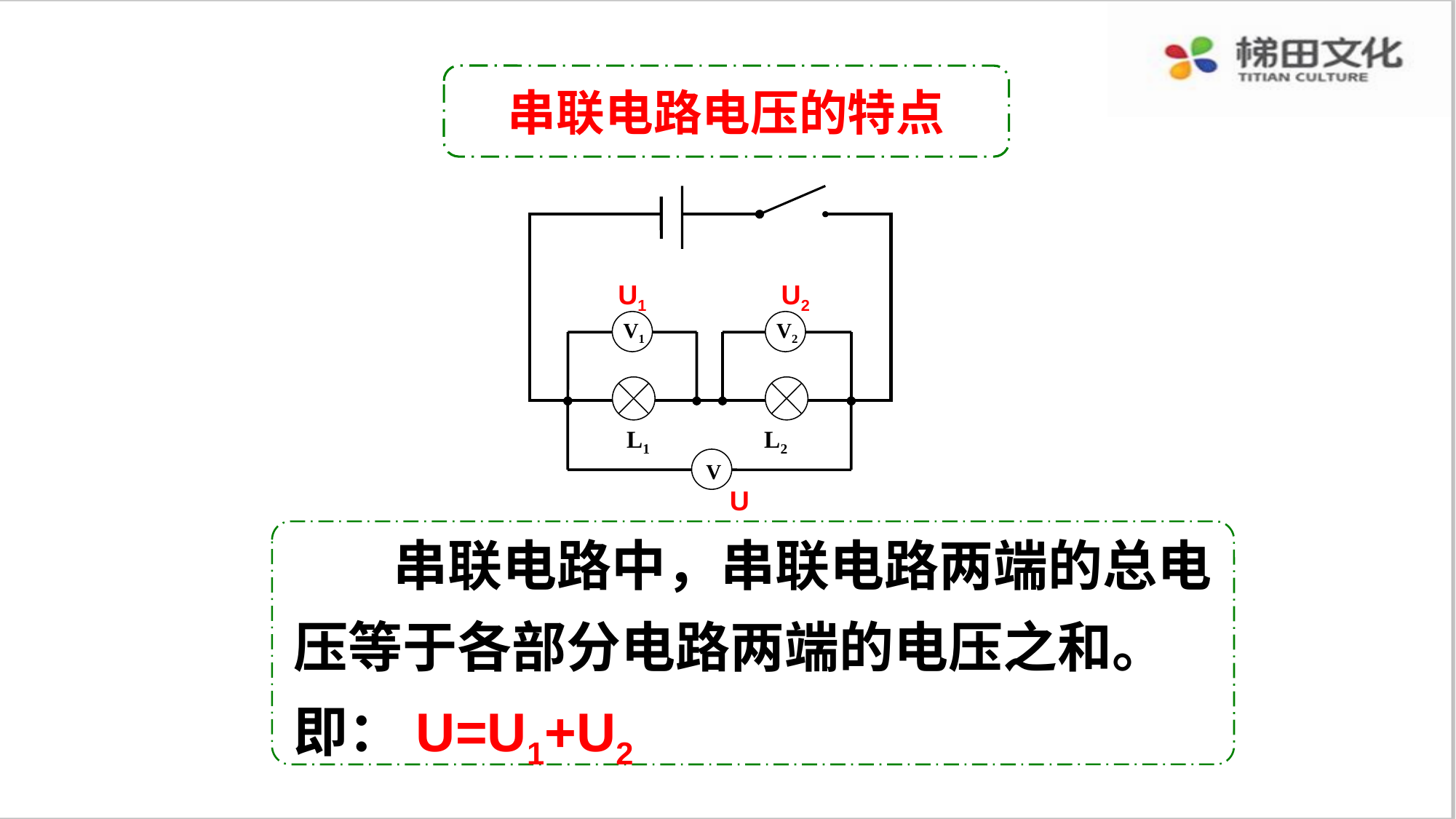

串联电路电压的特点

V1

V2

L1
L2

V
U1
U2
U
       串联电路中，串联电路两端的总电压等于各部分电路两端的电压之和。
即：U=U1+U2